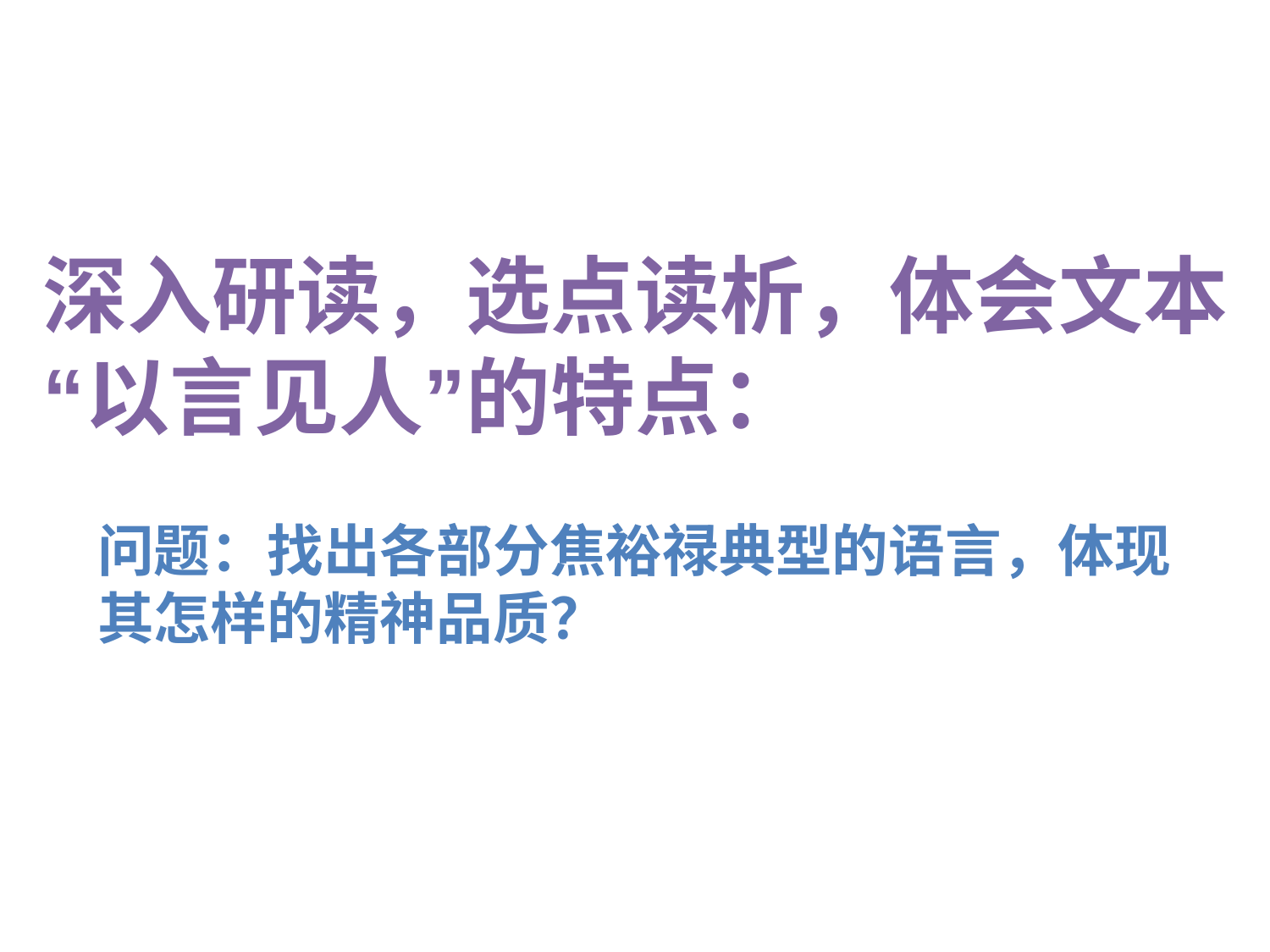

# 深入研读，选点读析，体会文本“以言见人”的特点：
问题：找出各部分焦裕禄典型的语言，体现其怎样的精神品质？